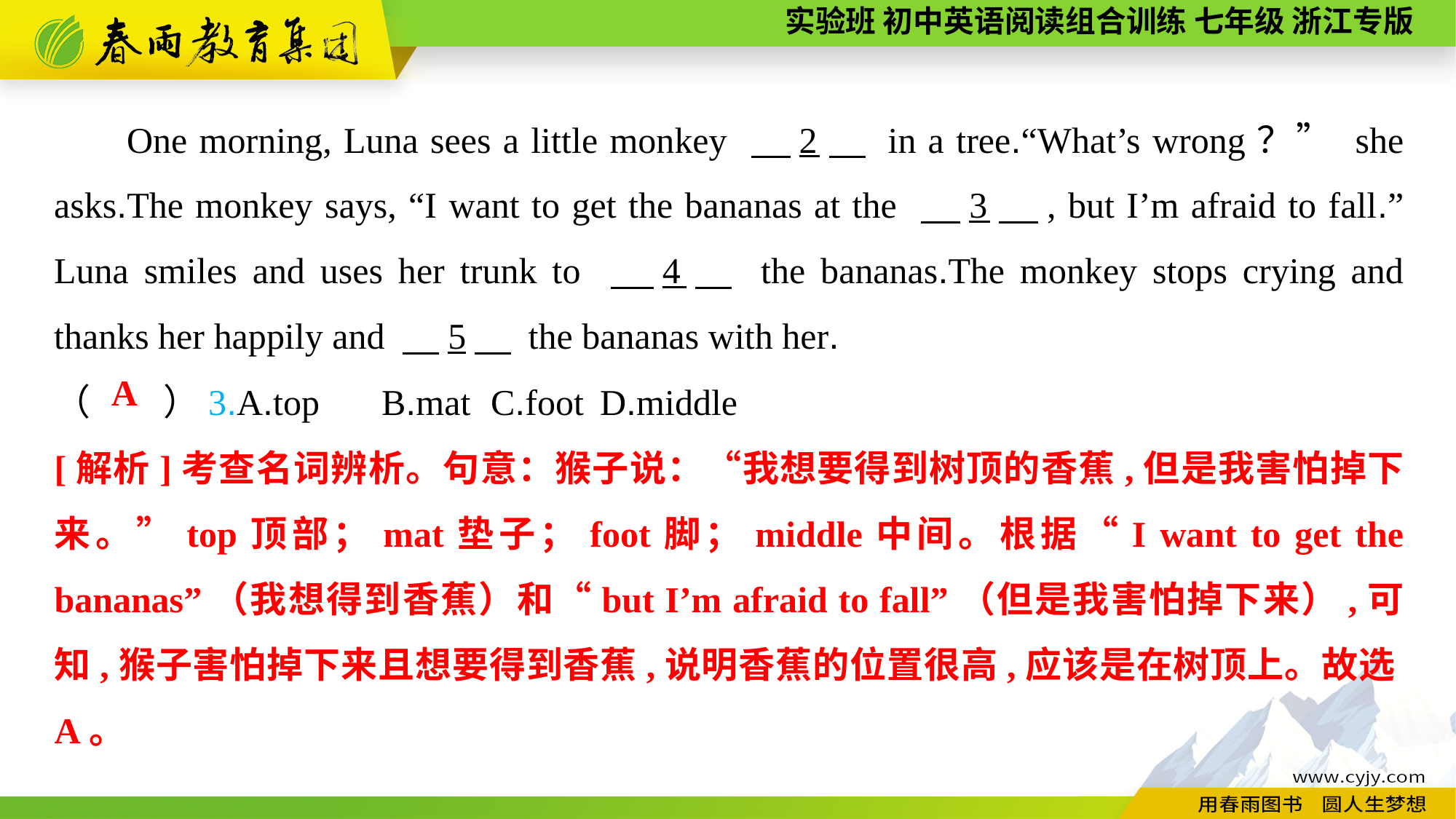

One morning, Luna sees a little monkey 　2　 in a tree.“What’s wrong？” she asks.The monkey says, “I want to get the bananas at the 　3　, but I’m afraid to fall.” Luna smiles and uses her trunk to 　4　 the bananas.The monkey stops crying and thanks her happily and 　5　 the bananas with her.
（　　）3.A.top	B.mat	C.foot	D.middle
A
[解析]考查名词辨析。句意：猴子说：“我想要得到树顶的香蕉,但是我害怕掉下来。”top顶部；mat垫子；foot脚；middle中间。根据“I want to get the bananas”（我想得到香蕉）和“but I’m afraid to fall”（但是我害怕掉下来）,可知,猴子害怕掉下来且想要得到香蕉,说明香蕉的位置很高,应该是在树顶上。故选A。